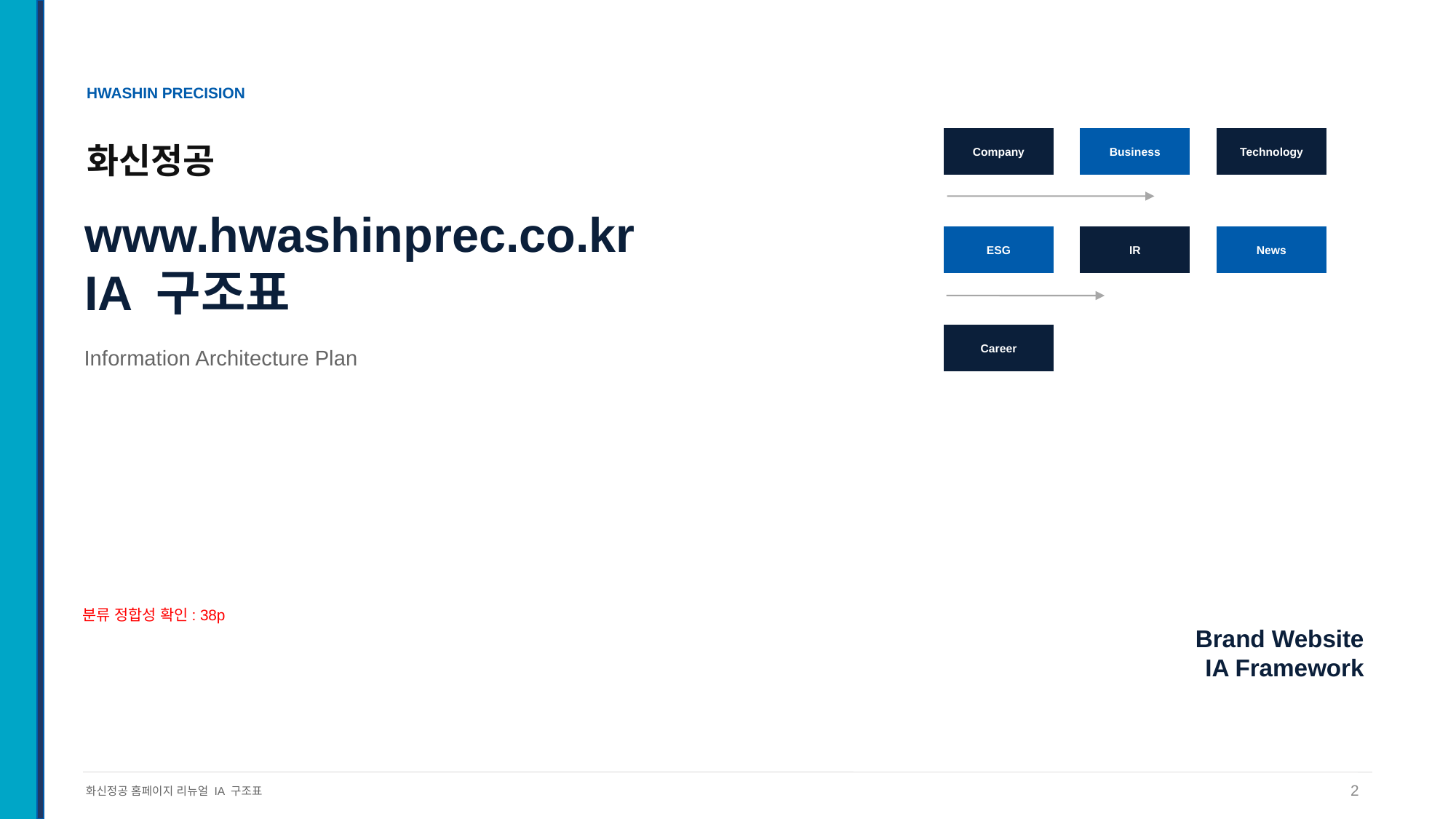

HWASHIN PRECISION
Company
Business
Technology
화신정공

www.hwashinprec.co.kr
IA 구조표
ESG
IR
News

Career
Information Architecture Plan
분류 정합성 확인: 38p
Brand Website
IA Framework
2
화신정공 홈페이지 리뉴얼 IA 구조표